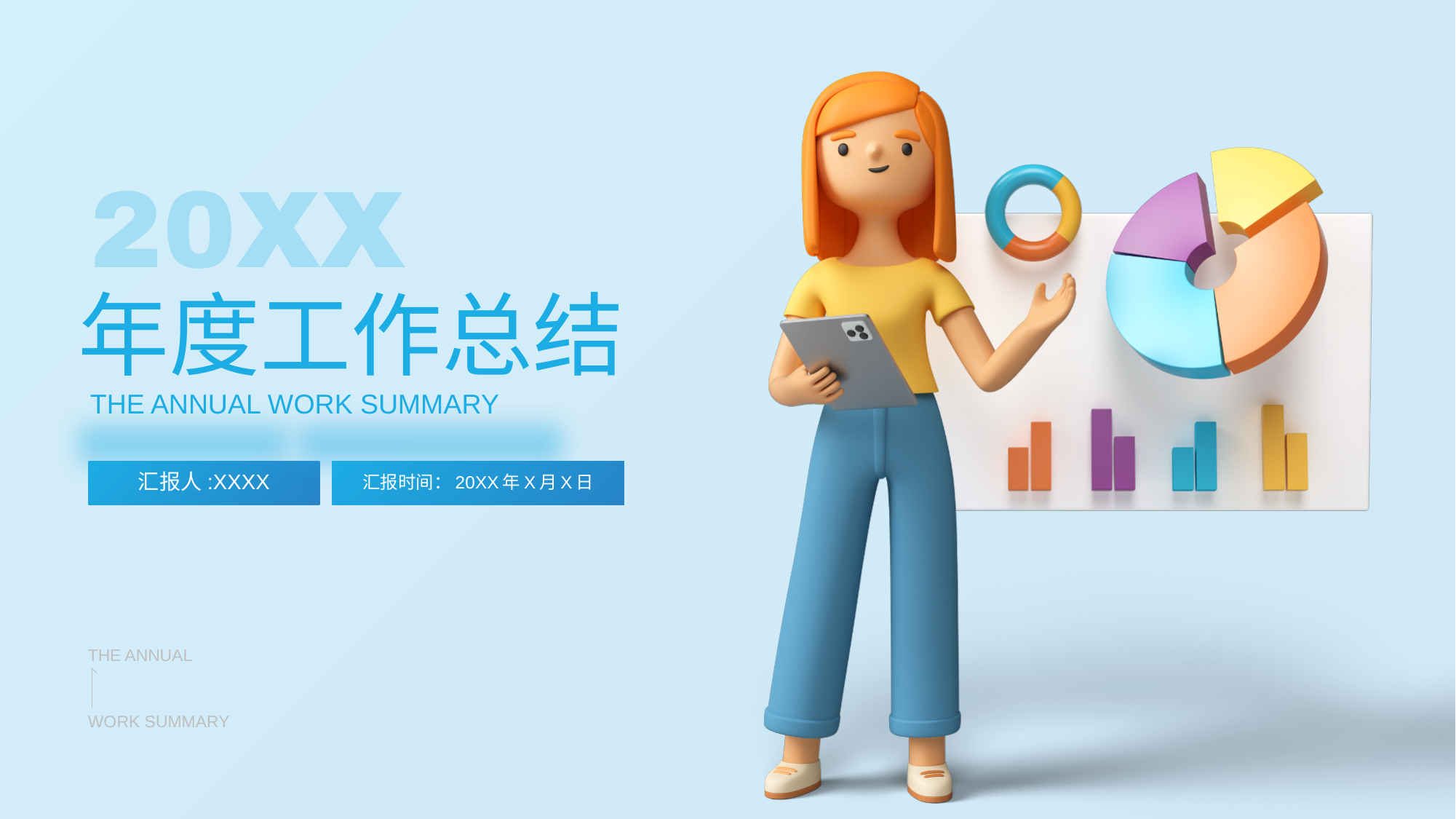

20XX
# 年度工作总结
THE ANNUAL WORK SUMMARY
汇报人:XXXX
汇报时间：20XX年X月X日